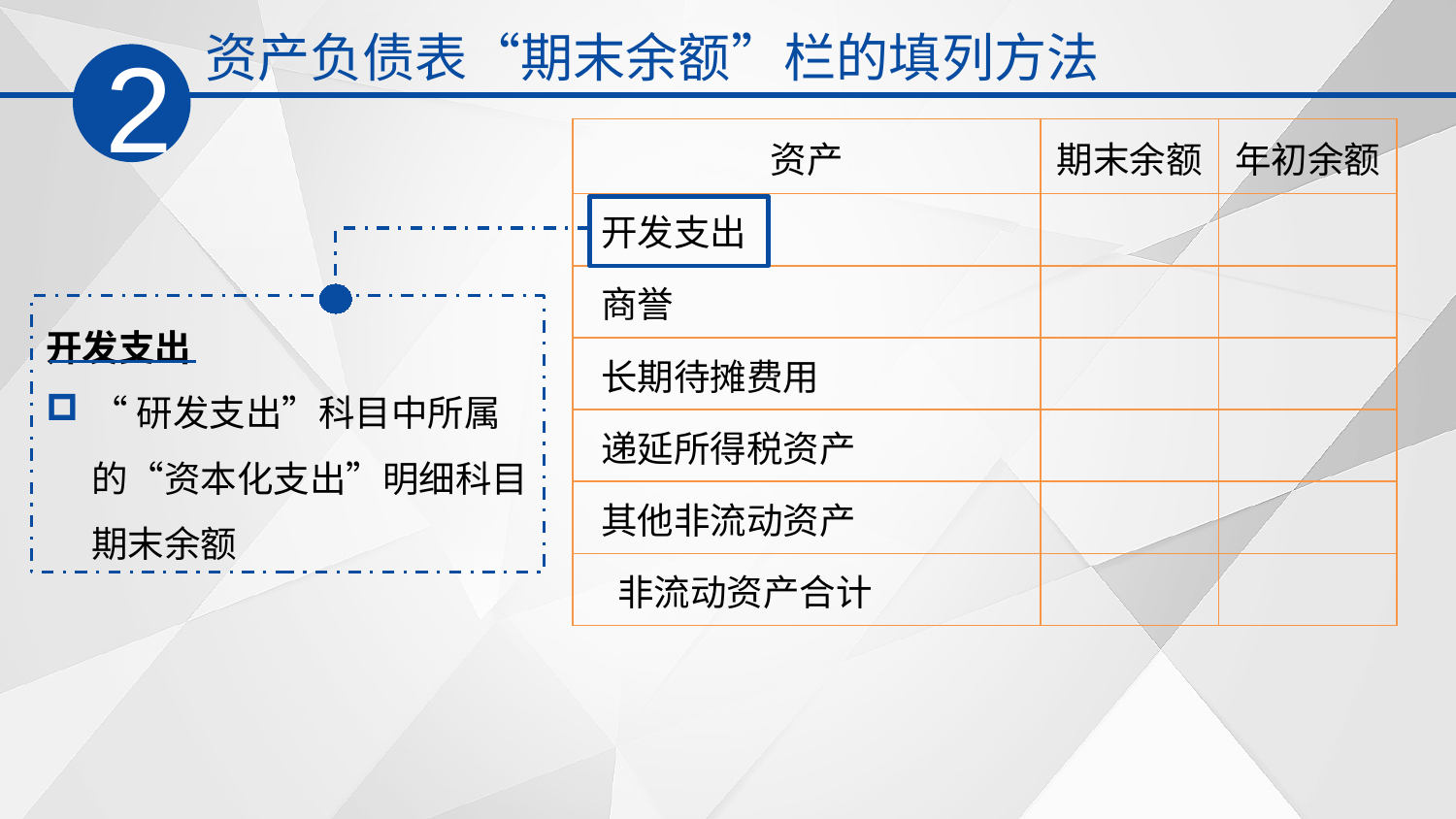

资产负债表“期末余额”栏的填列方法
2

| 资产 | 期末余额 | 年初余额 |
| --- | --- | --- |
| 开发支出 |  |  |
| 商誉 |  |  |
| 长期待摊费用 |  |  |
| 递延所得税资产 |  |  |
| 其他非流动资产 |  |  |
| 非流动资产合计 |  |  |

开发支出
“研发支出”科目中所属的“资本化支出”明细科目期末余额